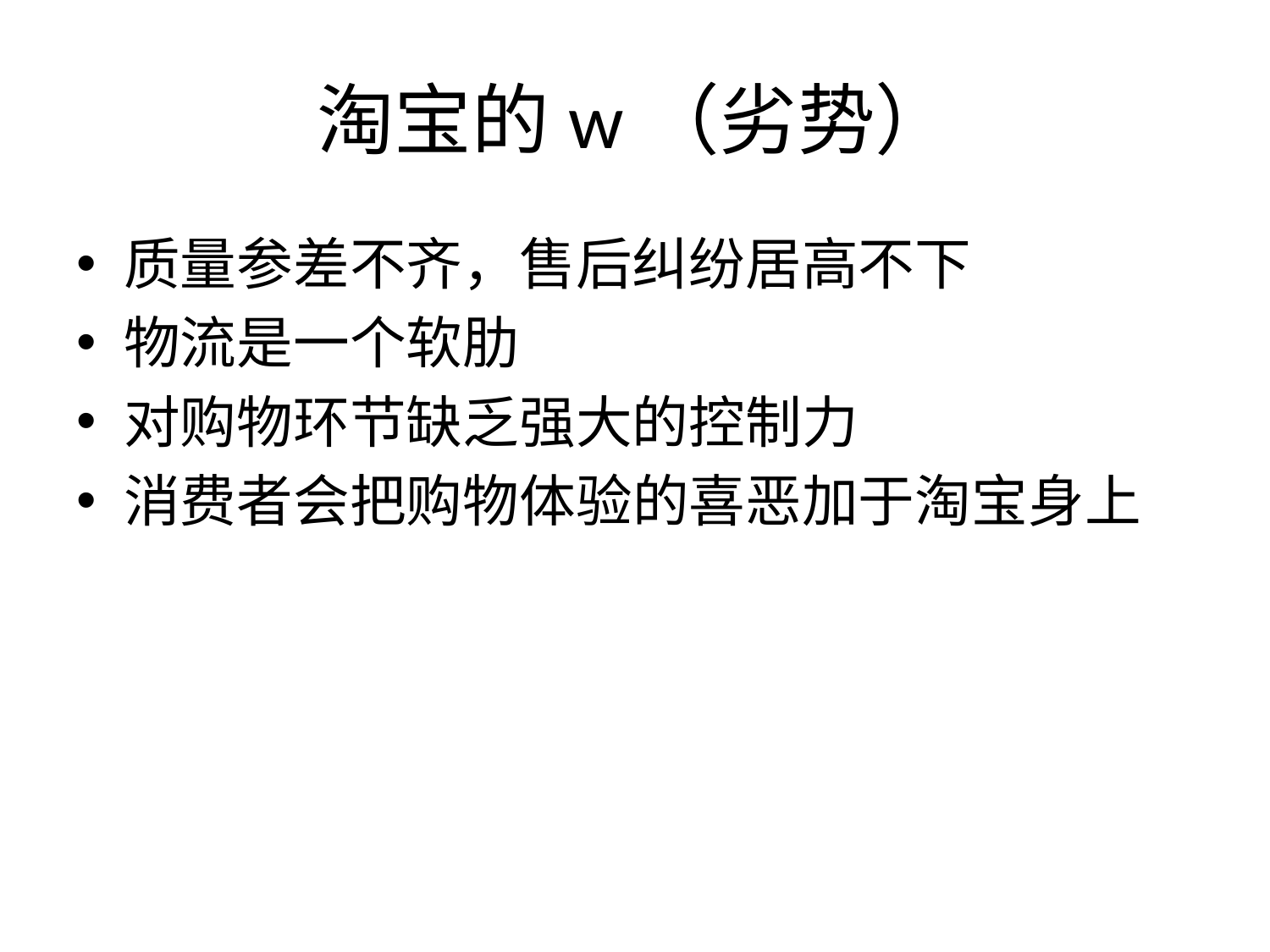

# 淘宝的w（劣势）
质量参差不齐，售后纠纷居高不下
物流是一个软肋
对购物环节缺乏强大的控制力
消费者会把购物体验的喜恶加于淘宝身上